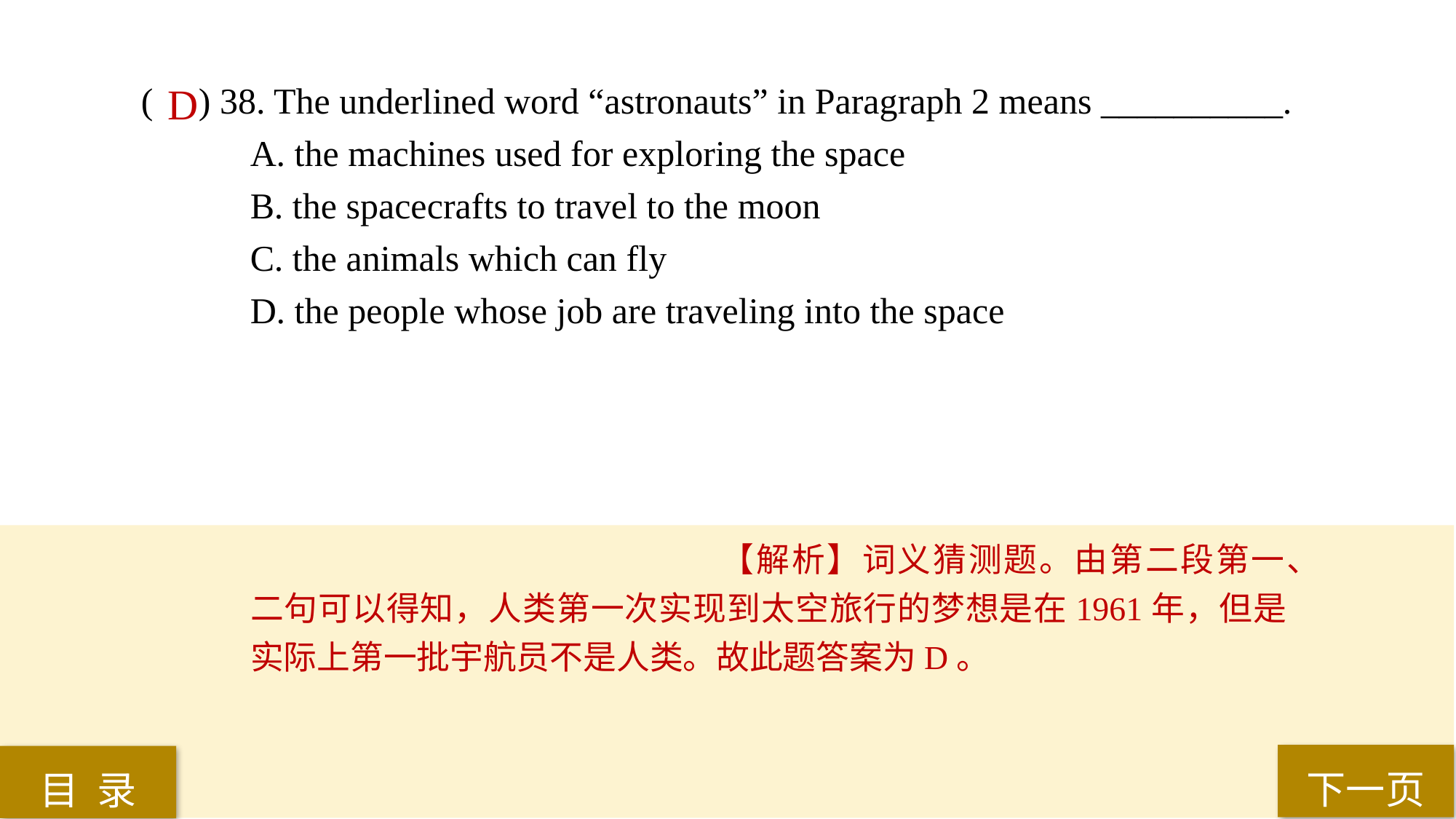

(     ) 38. The underlined word “astronauts” in Paragraph 2 means __________.
A. the machines used for exploring the space
B. the spacecrafts to travel to the moon
C. the animals which can fly
D. the people whose job are traveling into the space
D
【解析】词义猜测题。由第二段第一、二句可以得知，人类第一次实现到太空旅行的梦想是在1961年，但是实际上第一批宇航员不是人类。故此题答案为D。